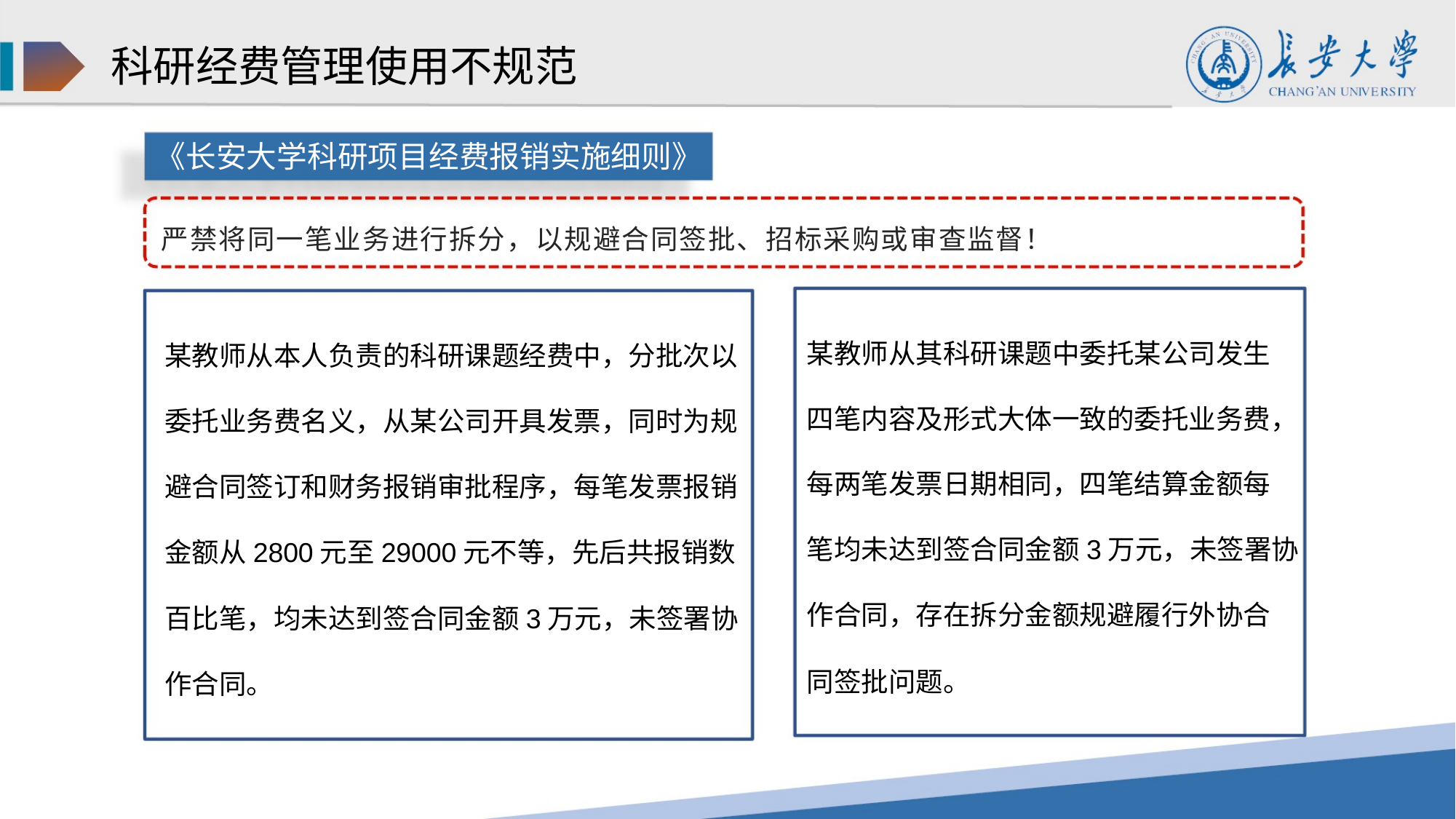

科研经费管理使用不规范
《长安大学科研项目经费报销实施细则》
严禁将同一笔业务进行拆分，以规避合同签批、招标采购或审查监督！
某教师从其科研课题中委托某公司发生
某教师从本人负责的科研课题经费中，分批次以
委托业务费名义，从某公司开具发票，同时为规
避合同签订和财务报销审批程序，每笔发票报销
金额从2800元至29000元不等，先后共报销数
百比笔，均未达到签合同金额3万元，未签署协
作合同。
四笔内容及形式大体一致的委托业务费，
每两笔发票日期相同，四笔结算金额每
笔均未达到签合同金额3万元，未签署协
作合同，存在拆分金额规避履行外协合
同签批问题。